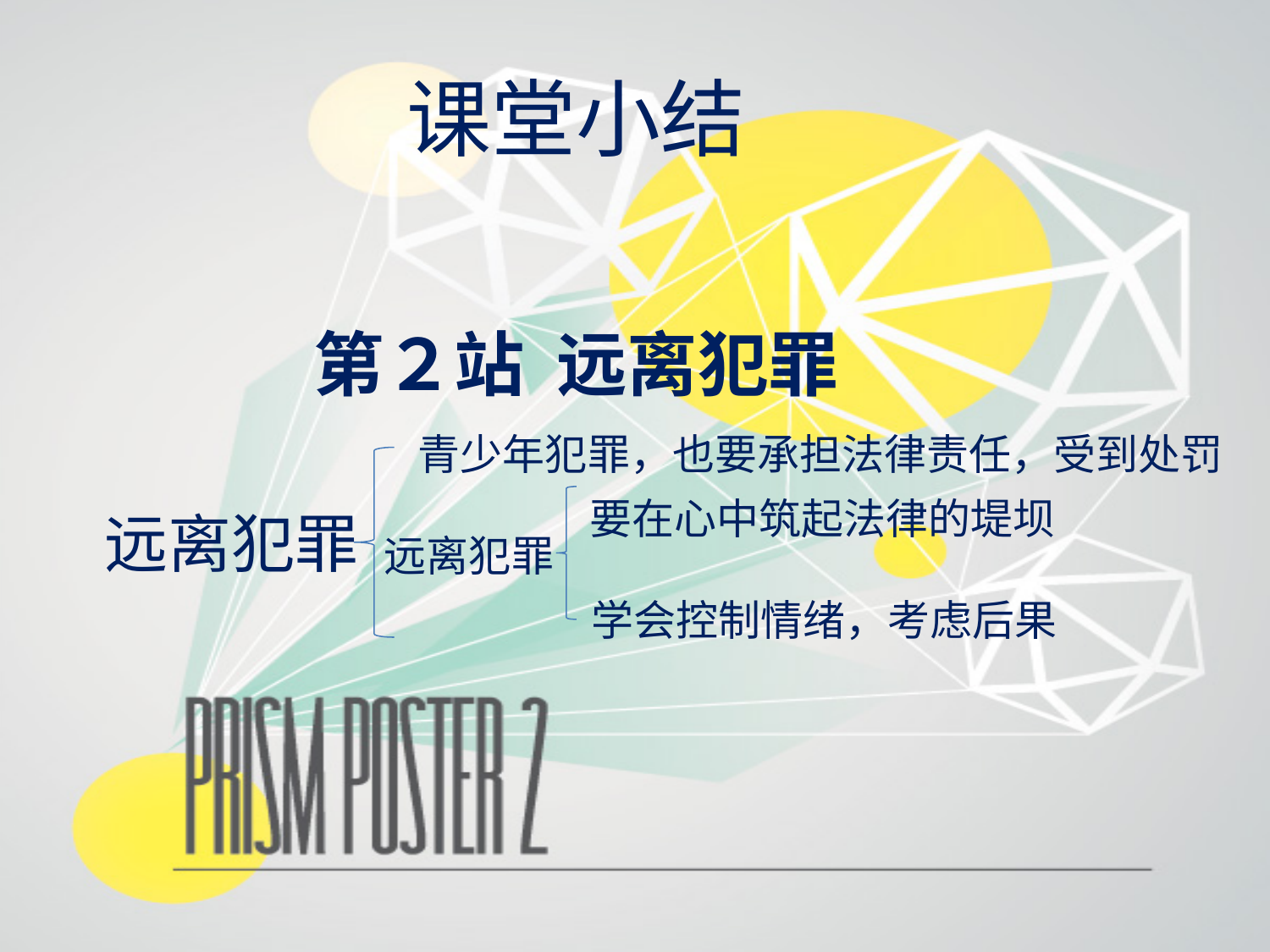

# 课堂小结
第２站  远离犯罪
青少年犯罪，也要承担法律责任，受到处罚

要在心中筑起法律的堤坝

远离犯罪
远离犯罪
学会控制情绪，考虑后果